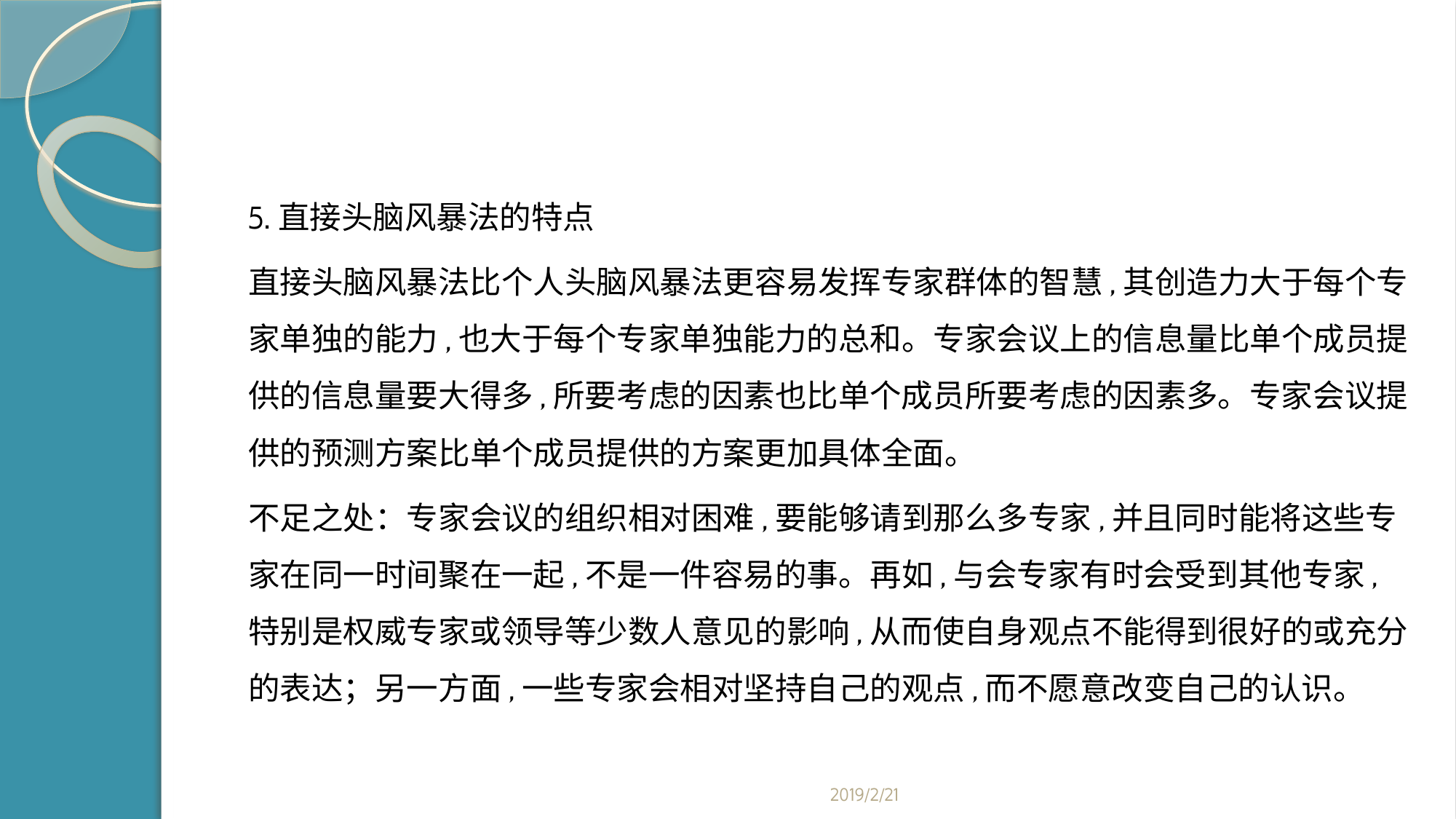

#
5.直接头脑风暴法的特点
直接头脑风暴法比个人头脑风暴法更容易发挥专家群体的智慧,其创造力大于每个专家单独的能力,也大于每个专家单独能力的总和。专家会议上的信息量比单个成员提供的信息量要大得多,所要考虑的因素也比单个成员所要考虑的因素多。专家会议提供的预测方案比单个成员提供的方案更加具体全面。
不足之处：专家会议的组织相对困难,要能够请到那么多专家,并且同时能将这些专家在同一时间聚在一起,不是一件容易的事。再如,与会专家有时会受到其他专家,特别是权威专家或领导等少数人意见的影响,从而使自身观点不能得到很好的或充分的表达；另一方面,一些专家会相对坚持自己的观点,而不愿意改变自己的认识。

2019/2/21